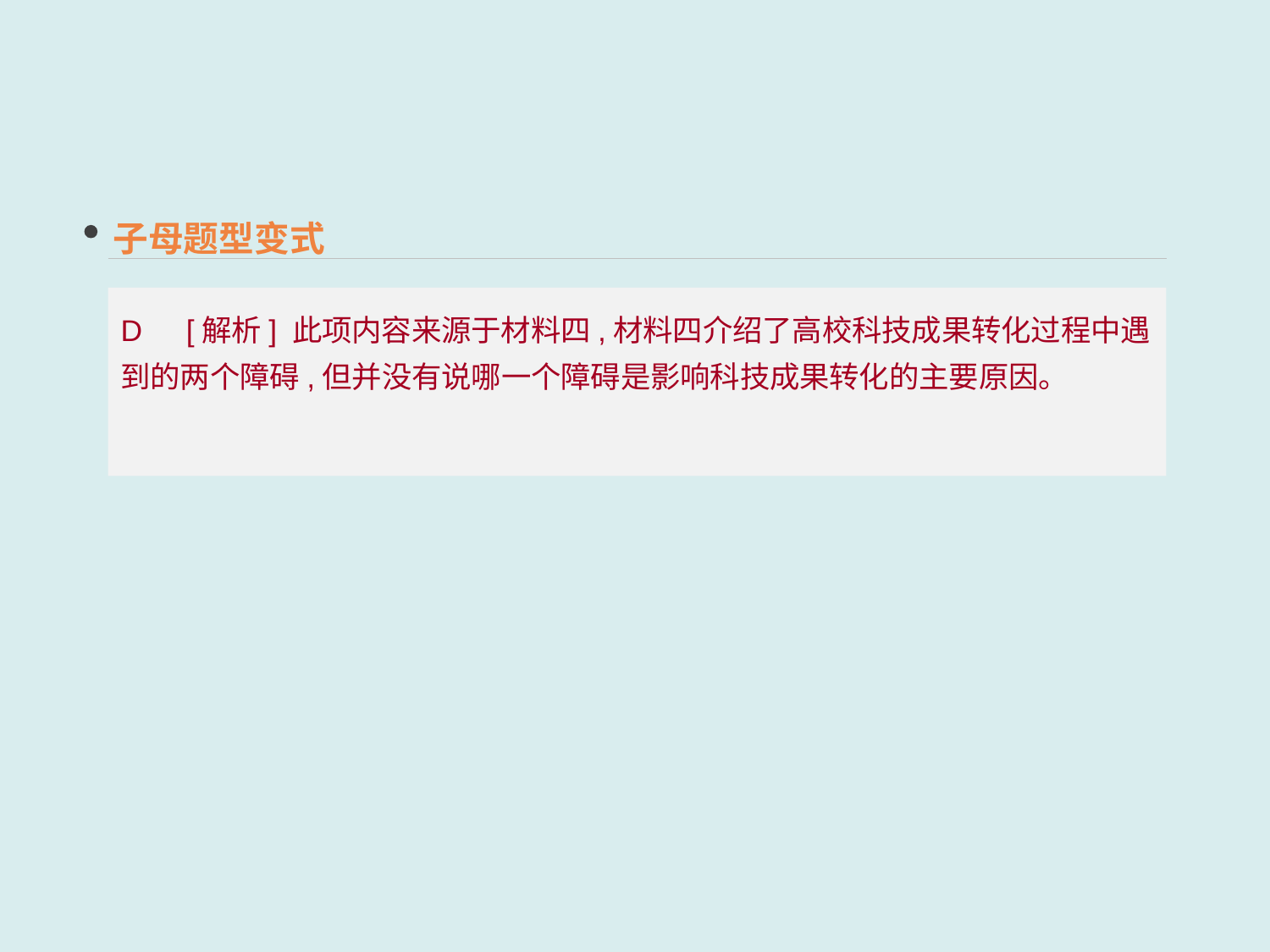

子母题型变式

D　[解析] 此项内容来源于材料四,材料四介绍了高校科技成果转化过程中遇到的两个障碍,但并没有说哪一个障碍是影响科技成果转化的主要原因。